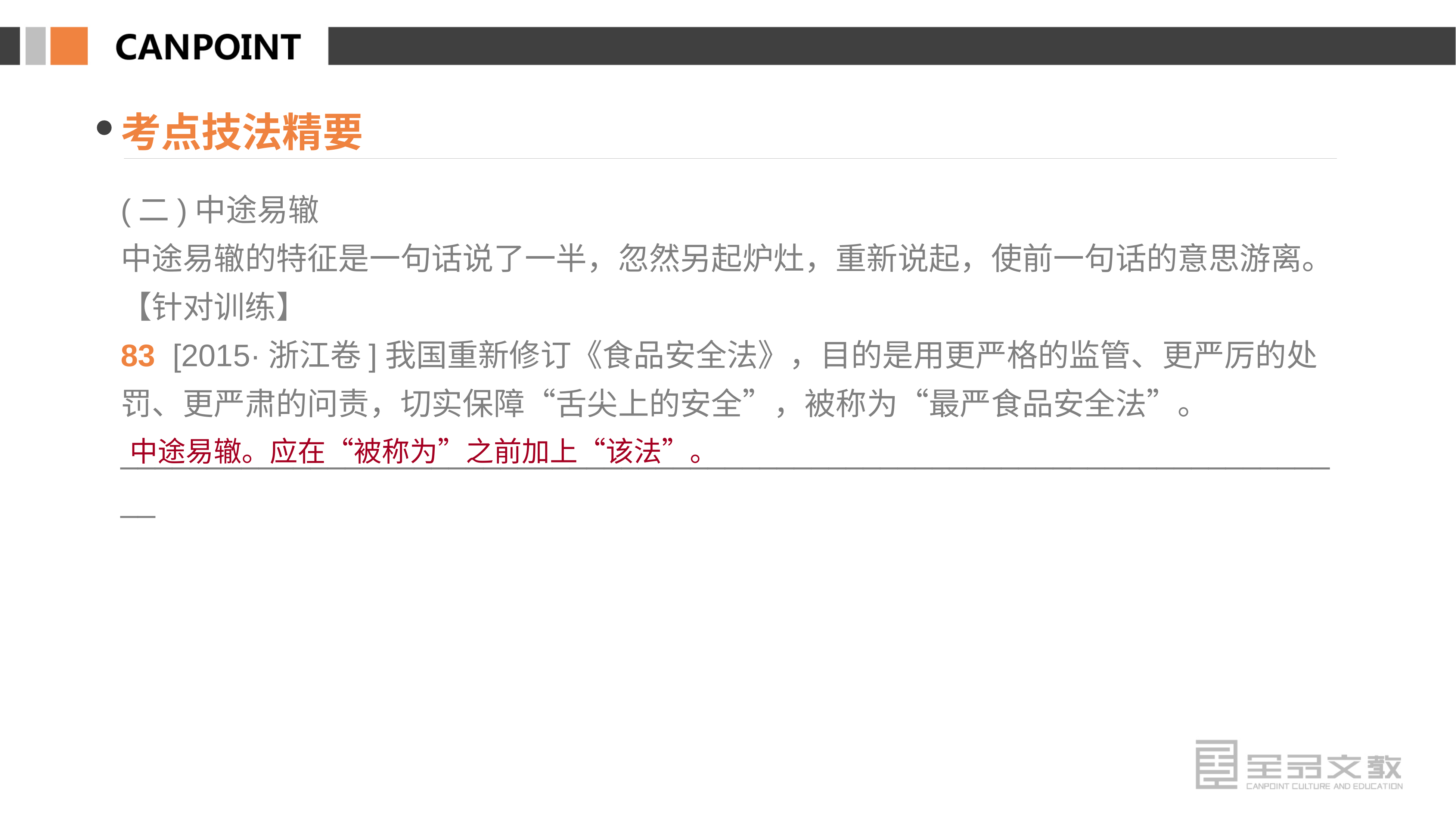

考点技法精要

(二)中途易辙
中途易辙的特征是一句话说了一半，忽然另起炉灶，重新说起，使前一句话的意思游离。
【针对训练】
83  [2015·浙江卷]我国重新修订《食品安全法》，目的是用更严格的监管、更严厉的处罚、更严肃的问责，切实保障“舌尖上的安全”，被称为“最严食品安全法”。
________________________________________________________________________

中途易辙。应在“被称为”之前加上“该法”。